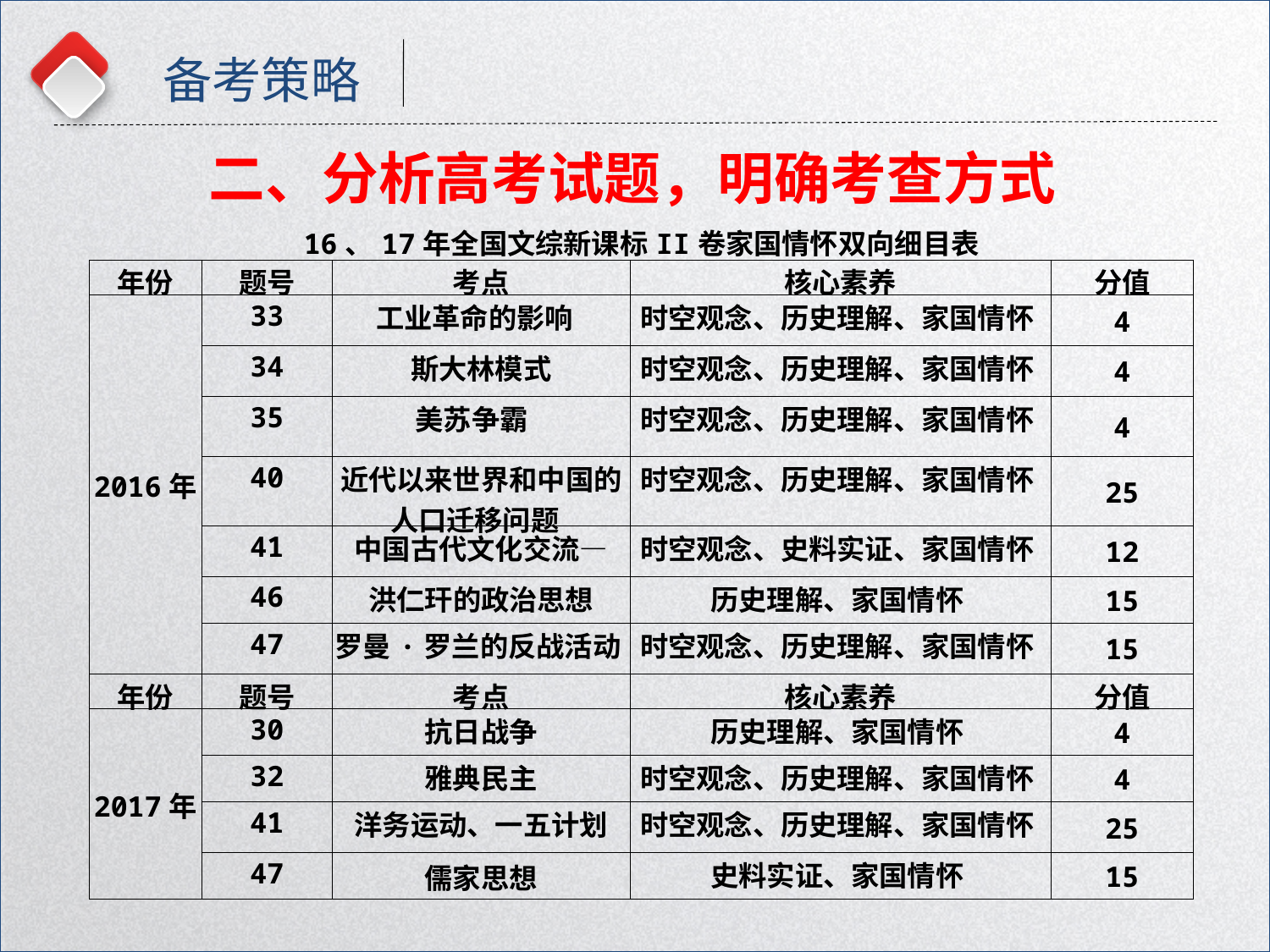

备考策略

二、分析高考试题，明确考查方式
| 16、17年全国文综新课标II卷家国情怀双向细目表 |  |  |  |  |
| --- | --- | --- | --- | --- |
| 年份 | 题号 | 考点 | 核心素养 | 分值 |
| 2016年 | 33 | 工业革命的影响 | 时空观念、历史理解、家国情怀 | 4 |
|  | 34 | 斯大林模式 | 时空观念、历史理解、家国情怀 | 4 |
|  | 35 | 美苏争霸 | 时空观念、历史理解、家国情怀 | 4 |
|  | 40 | 近代以来世界和中国的人口迁移问题 | 时空观念、历史理解、家国情怀 | 25 |
|  | 41 | 中国古代文化交流— | 时空观念、史料实证、家国情怀 | 12 |
|  | 46 | 洪仁玕的政治思想 | 历史理解、家国情怀 | 15 |
|  | 47 | 罗曼·罗兰的反战活动 | 时空观念、历史理解、家国情怀 | 15 |
| 年份 | 题号 | 考点 | 核心素养 | 分值 |
| 2017年 | 30 | 抗日战争 | 历史理解、家国情怀 | 4 |
|  | 32 | 雅典民主 | 时空观念、历史理解、家国情怀 | 4 |
|  | 41 | 洋务运动、一五计划 | 时空观念、历史理解、家国情怀 | 25 |
|  | 47 | 儒家思想 | 史料实证、家国情怀 | 15 |